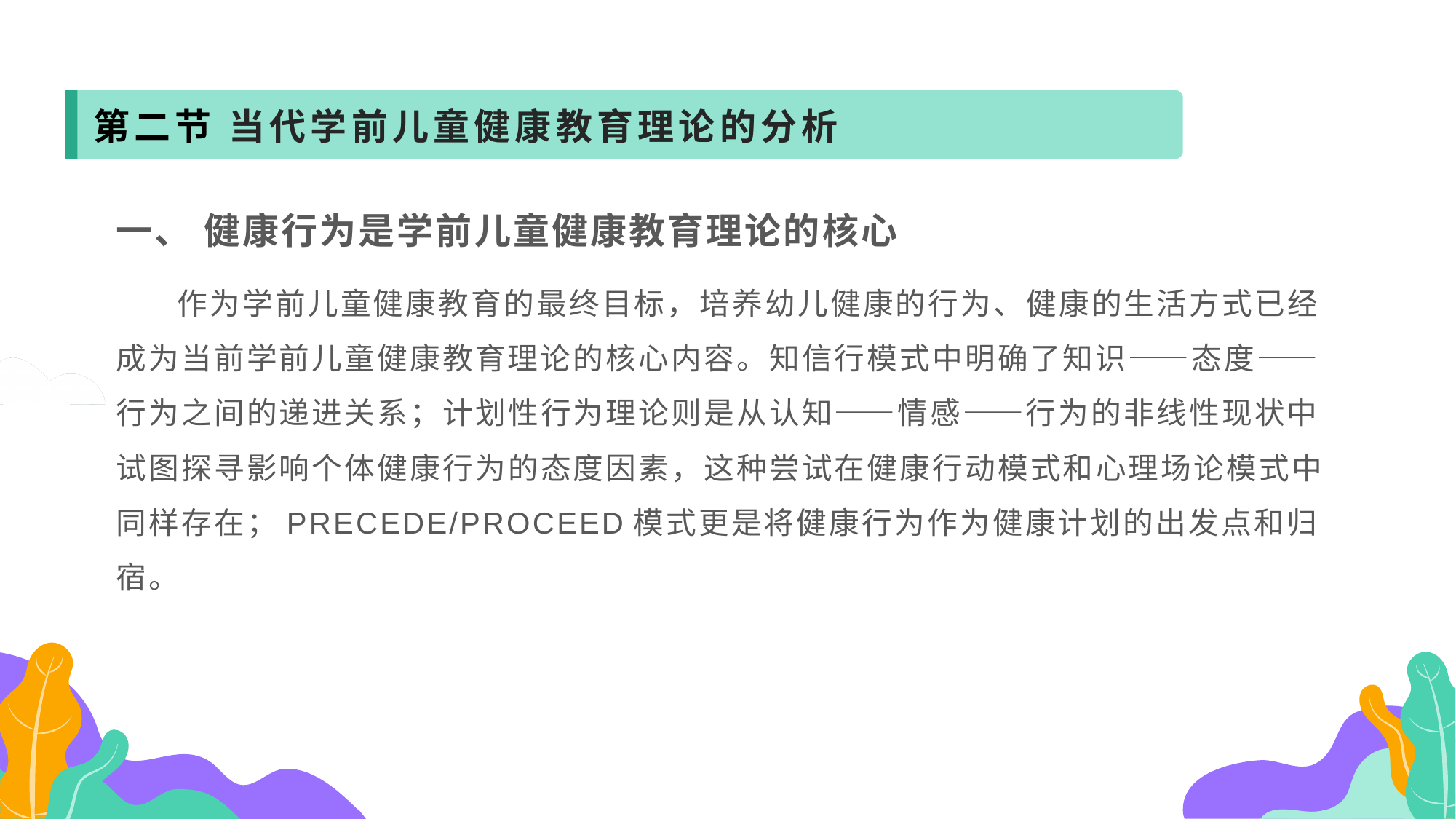

第二节 当代学前儿童健康教育理论的分析
一、 健康行为是学前儿童健康教育理论的核心
      作为学前儿童健康教育的最终目标，培养幼儿健康的行为、健康的生活方式已经成为当前学前儿童健康教育理论的核心内容。知信行模式中明确了知识——态度——行为之间的递进关系；计划性行为理论则是从认知——情感——行为的非线性现状中试图探寻影响个体健康行为的态度因素，这种尝试在健康行动模式和心理场论模式中同样存在；PRECEDE/PROCEED模式更是将健康行为作为健康计划的出发点和归宿。